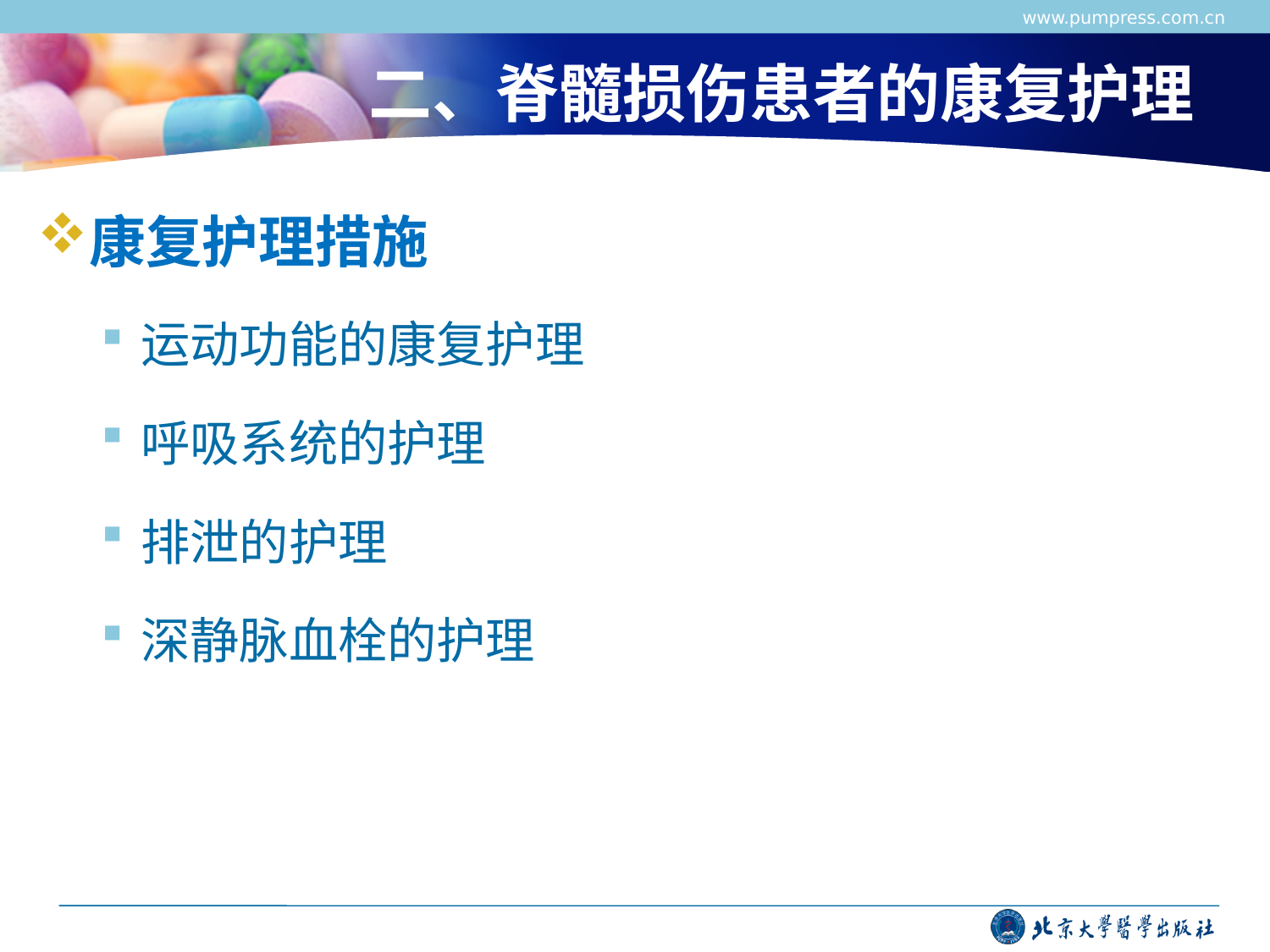

www.pumpress.com.cn
# 二、脊髓损伤患者的康复护理
康复护理措施
运动功能的康复护理
呼吸系统的护理
排泄的护理
深静脉血栓的护理